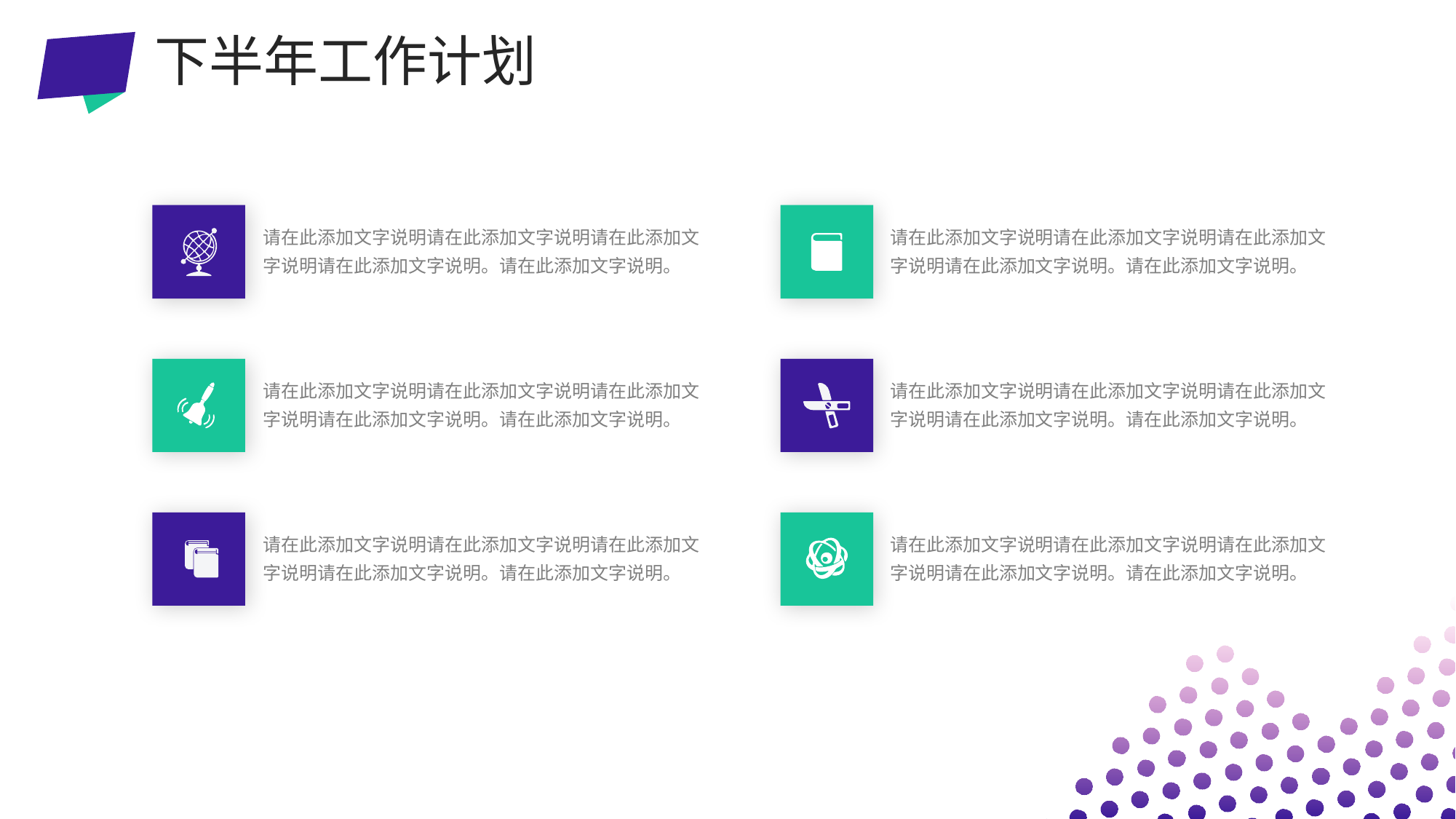

下半年工作计划

请在此添加文字说明请在此添加文字说明请在此添加文字说明请在此添加文字说明。请在此添加文字说明。
请在此添加文字说明请在此添加文字说明请在此添加文字说明请在此添加文字说明。请在此添加文字说明。

请在此添加文字说明请在此添加文字说明请在此添加文字说明请在此添加文字说明。请在此添加文字说明。
请在此添加文字说明请在此添加文字说明请在此添加文字说明请在此添加文字说明。请在此添加文字说明。

请在此添加文字说明请在此添加文字说明请在此添加文字说明请在此添加文字说明。请在此添加文字说明。
请在此添加文字说明请在此添加文字说明请在此添加文字说明请在此添加文字说明。请在此添加文字说明。